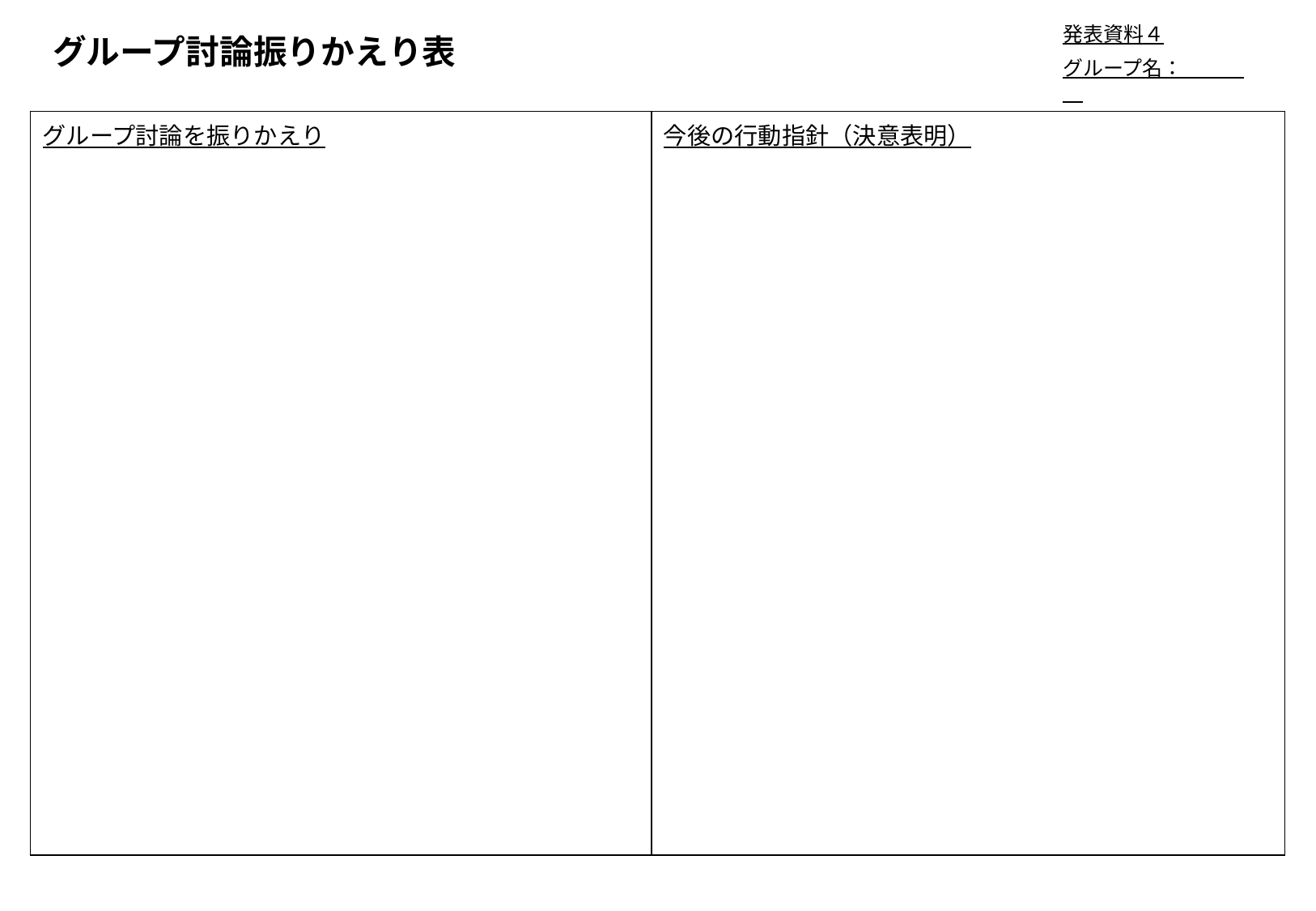

発表資料４
グループ名：
# グループ討論振りかえり表
| グループ討論を振りかえり | 今後の行動指針（決意表明） |
| --- | --- |
|  |  |